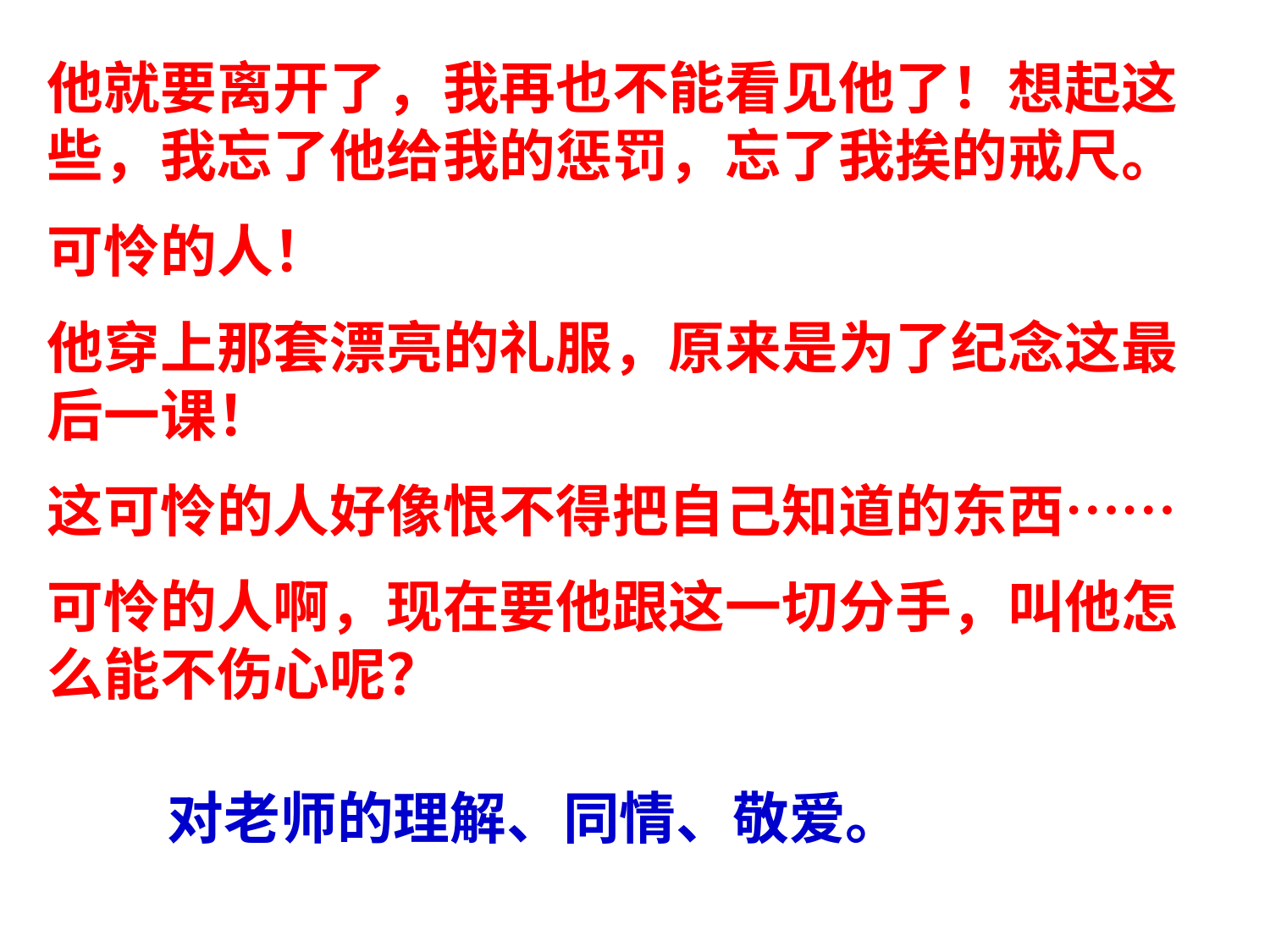

他就要离开了，我再也不能看见他了！想起这些，我忘了他给我的惩罚，忘了我挨的戒尺。
可怜的人！
他穿上那套漂亮的礼服，原来是为了纪念这最后一课！
这可怜的人好像恨不得把自己知道的东西……
可怜的人啊，现在要他跟这一切分手，叫他怎么能不伤心呢？
对老师的理解、同情、敬爱。